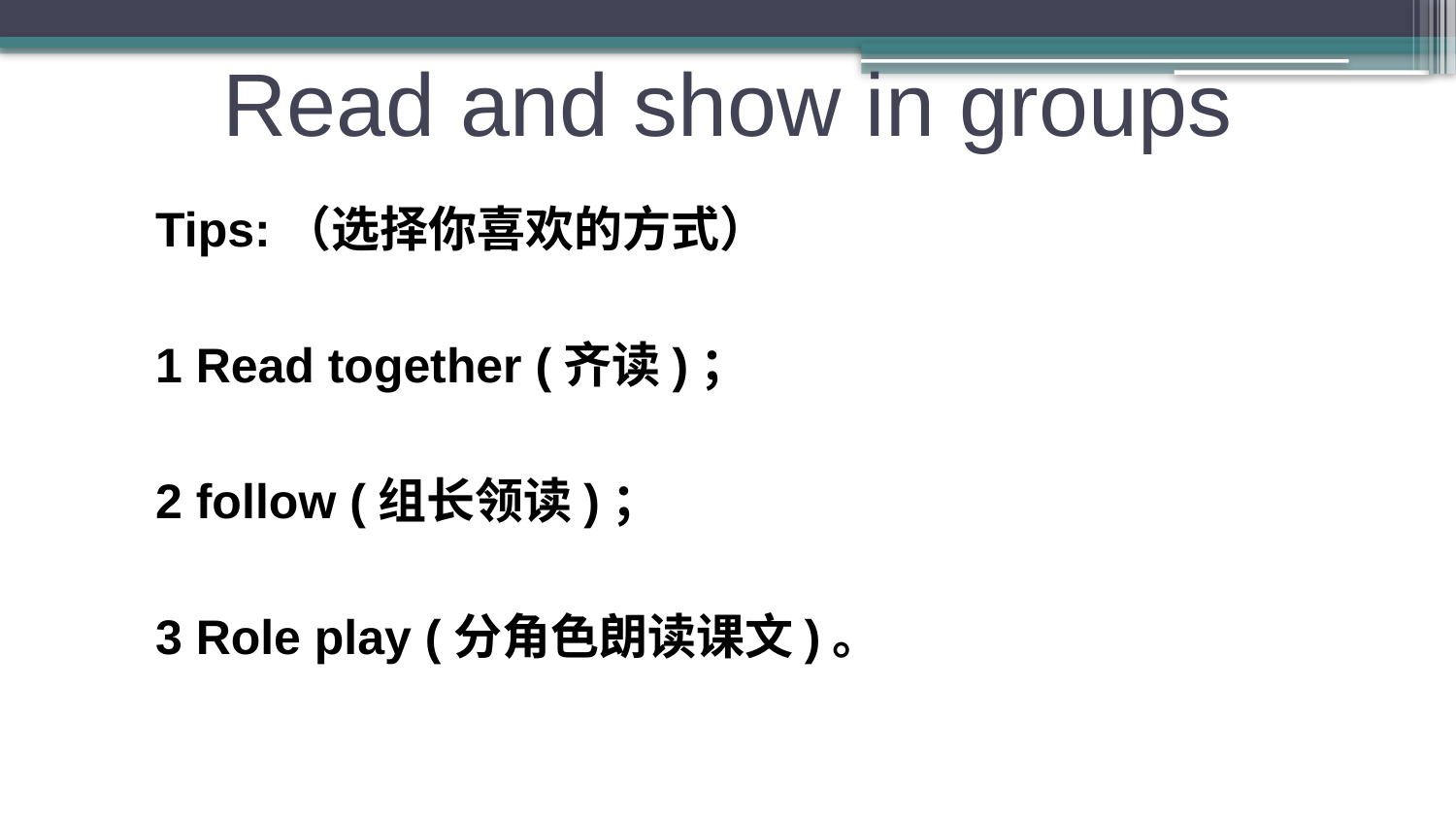

Read and show in groups

Tips:（选择你喜欢的方式）

1 Read together (齐读)；

2 follow (组长领读)；

3 Role play (分角色朗读课文)。